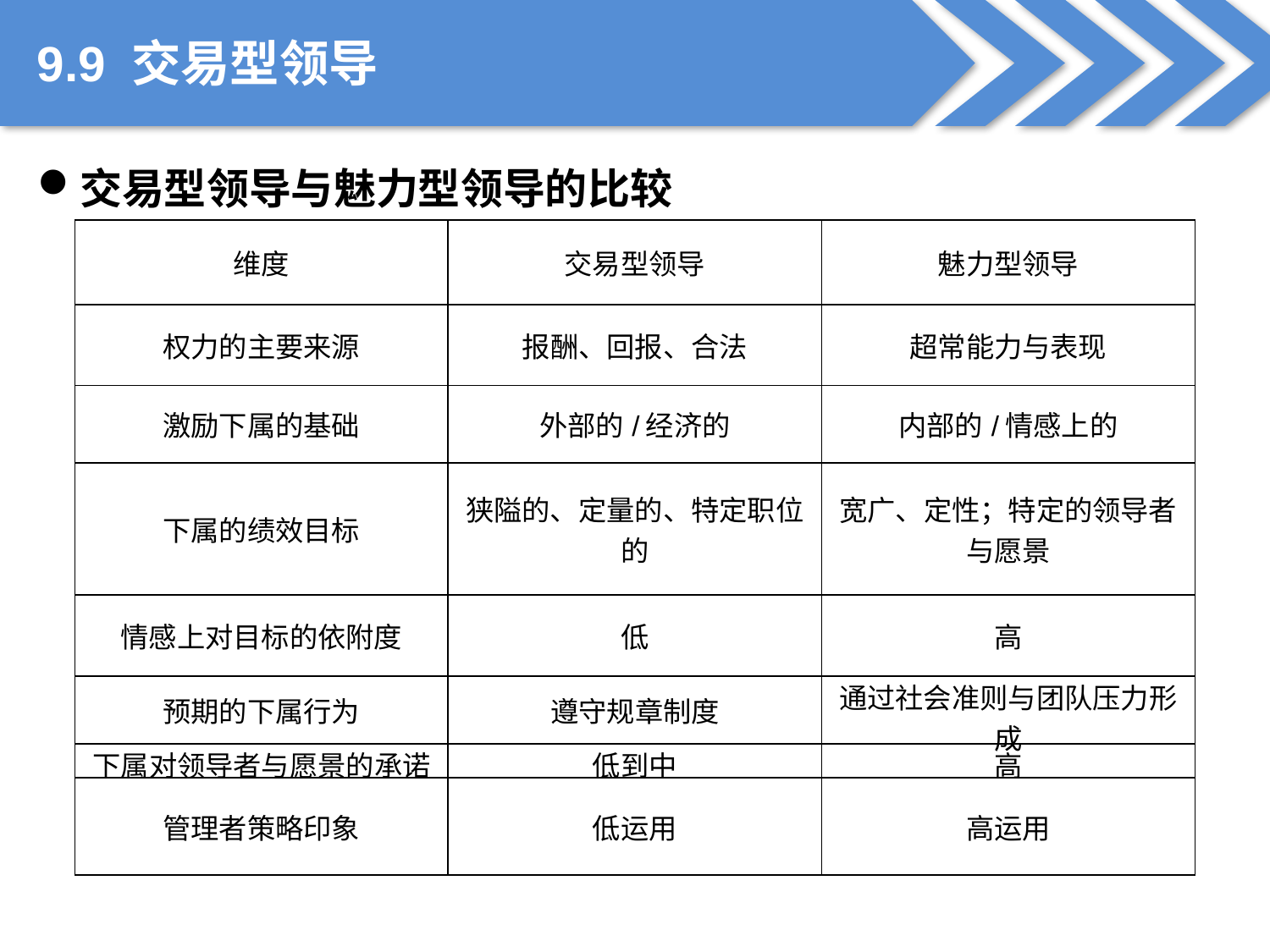

9.9 交易型领导
交易型领导与魅力型领导的比较
| 维度 | 交易型领导 | 魅力型领导 |
| --- | --- | --- |
| 权力的主要来源 | 报酬、回报、合法 | 超常能力与表现 |
| 激励下属的基础 | 外部的/经济的 | 内部的/情感上的 |
| 下属的绩效目标 | 狭隘的、定量的、特定职位的 | 宽广、定性；特定的领导者与愿景 |
| 情感上对目标的依附度 | 低 | 高 |
| 预期的下属行为 | 遵守规章制度 | 通过社会准则与团队压力形成 |
| 下属对领导者与愿景的承诺 | 低到中 | 高 |
| 管理者策略印象 | 低运用 | 高运用 |